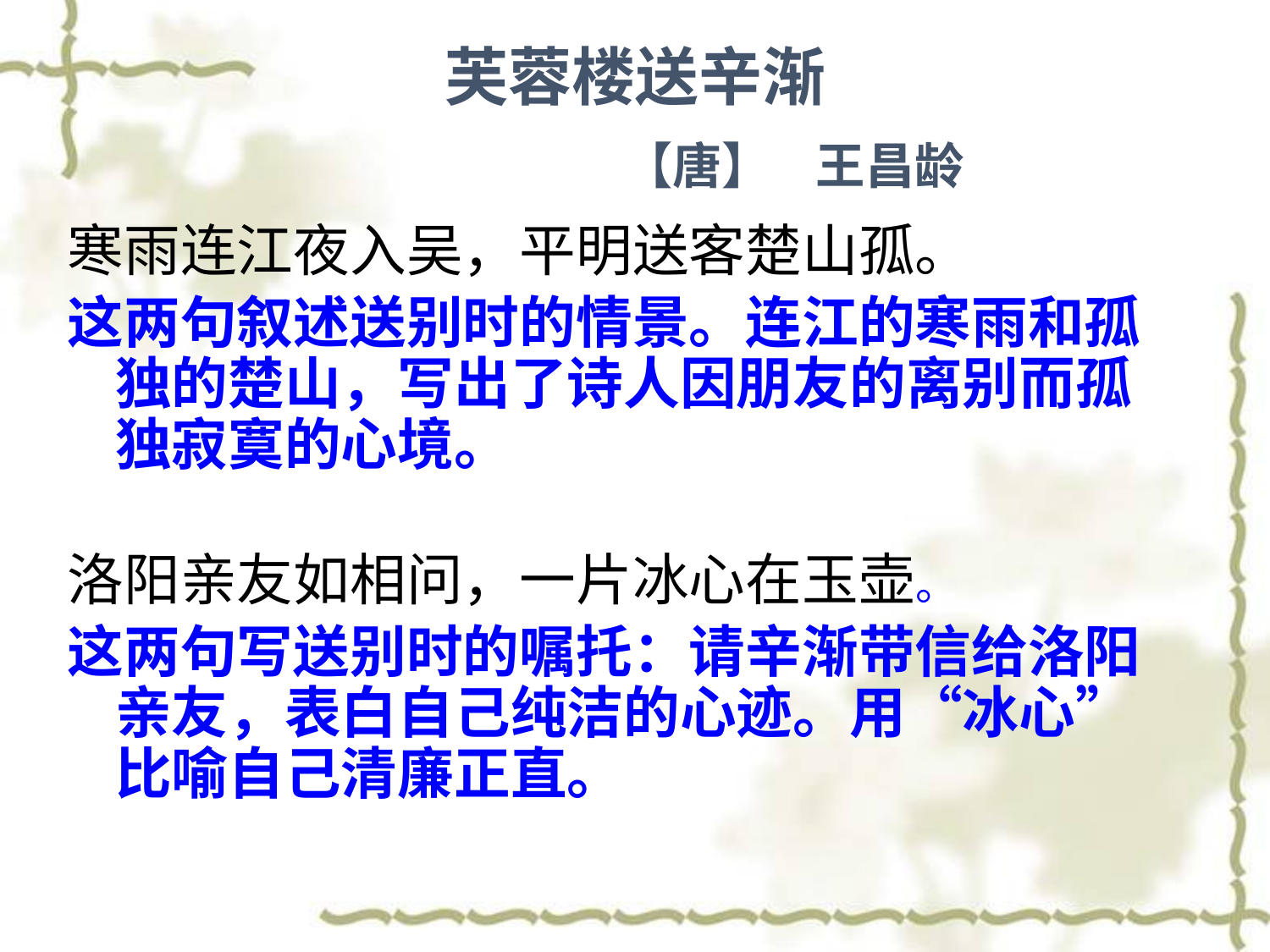

# 芙蓉楼送辛渐 【唐】    王昌龄
寒雨连江夜入吴，平明送客楚山孤。
这两句叙述送别时的情景。连江的寒雨和孤独的楚山，写出了诗人因朋友的离别而孤独寂寞的心境。

洛阳亲友如相问，一片冰心在玉壶。
这两句写送别时的嘱托：请辛渐带信给洛阳亲友，表白自己纯洁的心迹。用“冰心”比喻自己清廉正直。